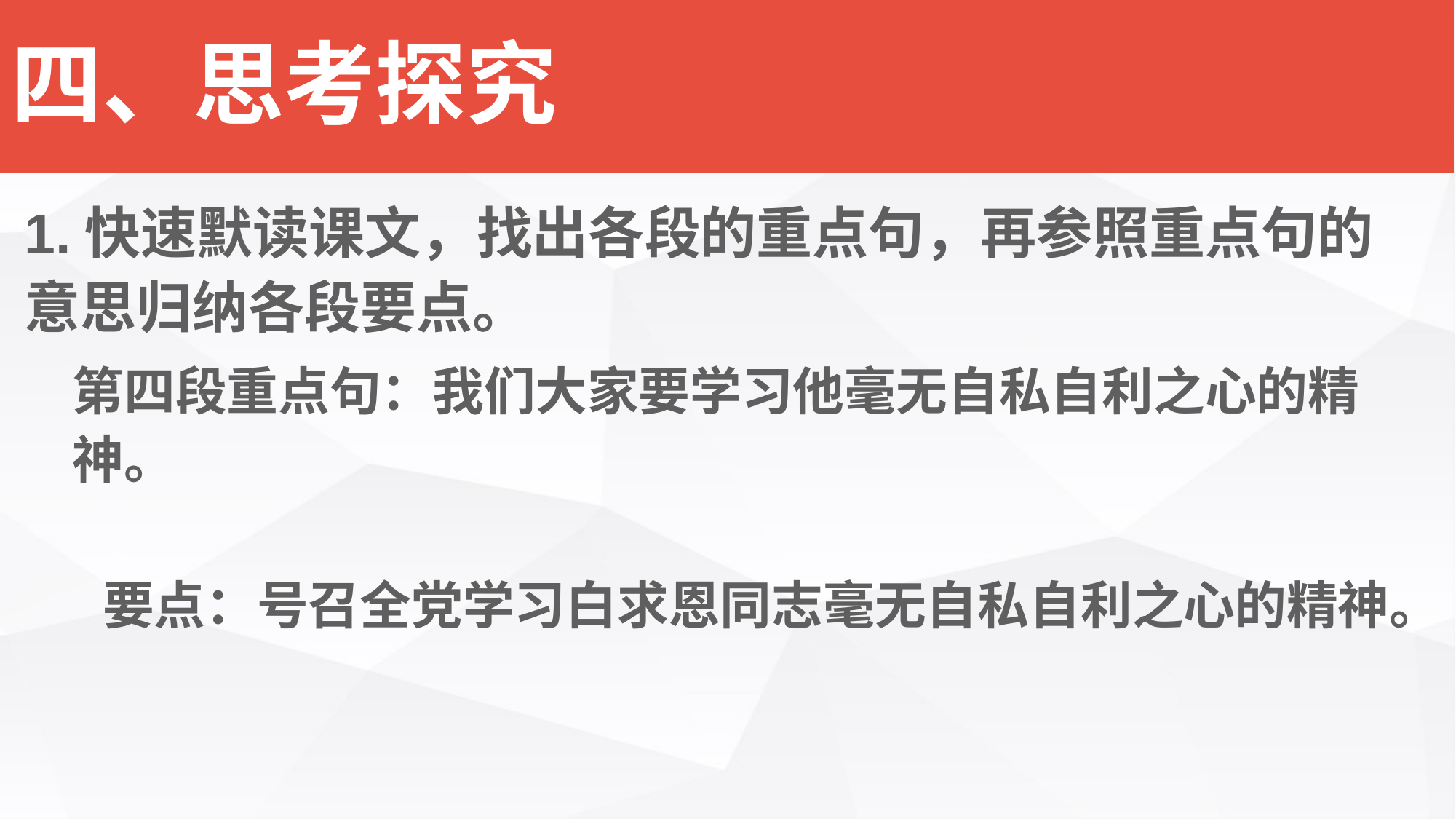

四、思考探究
1.快速默读课文，找出各段的重点句，再参照重点句的意思归纳各段要点。
第四段重点句：我们大家要学习他毫无自私自利之心的精神。
要点：号召全党学习白求恩同志毫无自私自利之心的精神。